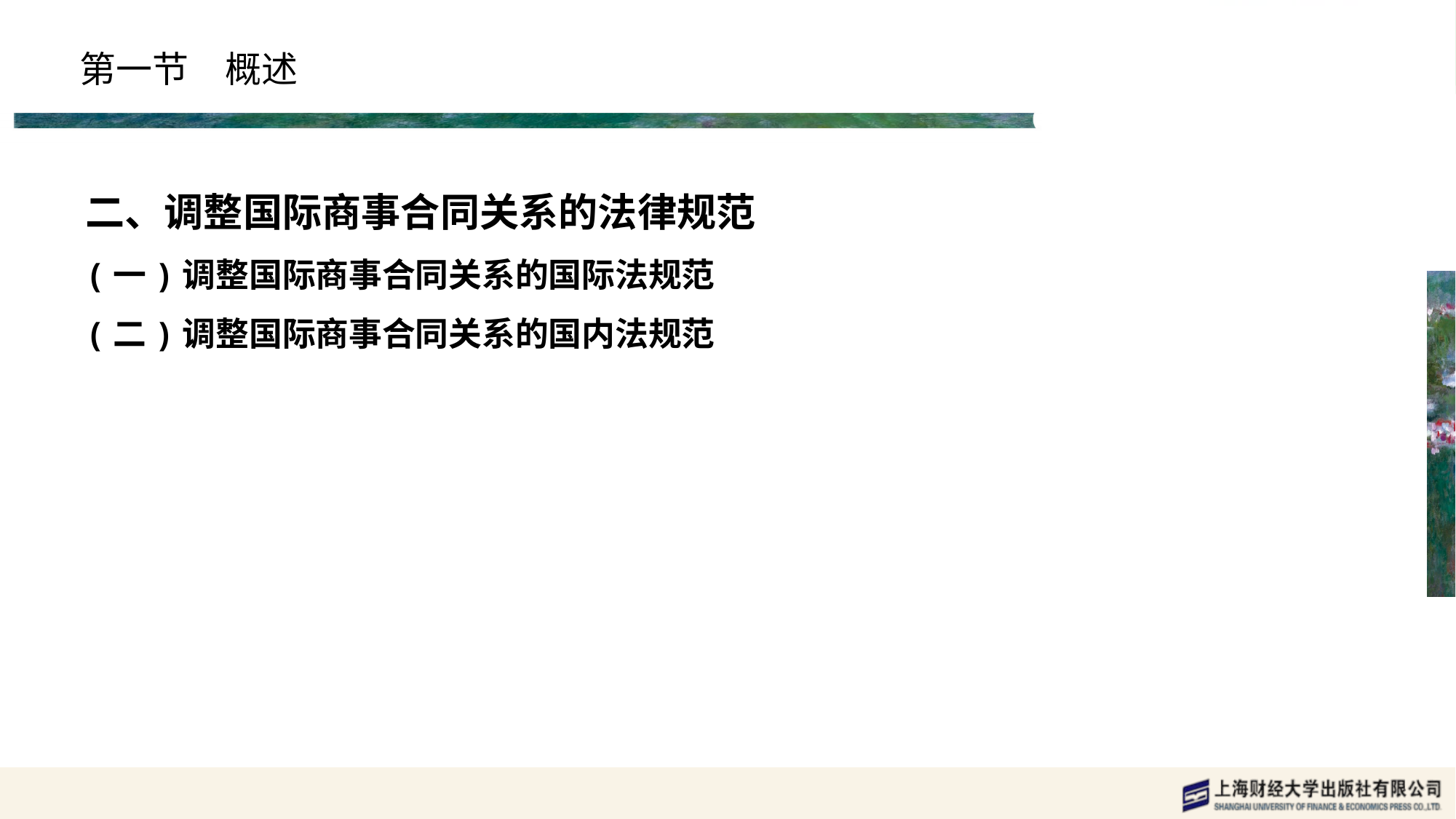

# 第一节　概述
二、调整国际商事合同关系的法律规范
(一)调整国际商事合同关系的国际法规范
(二)调整国际商事合同关系的国内法规范